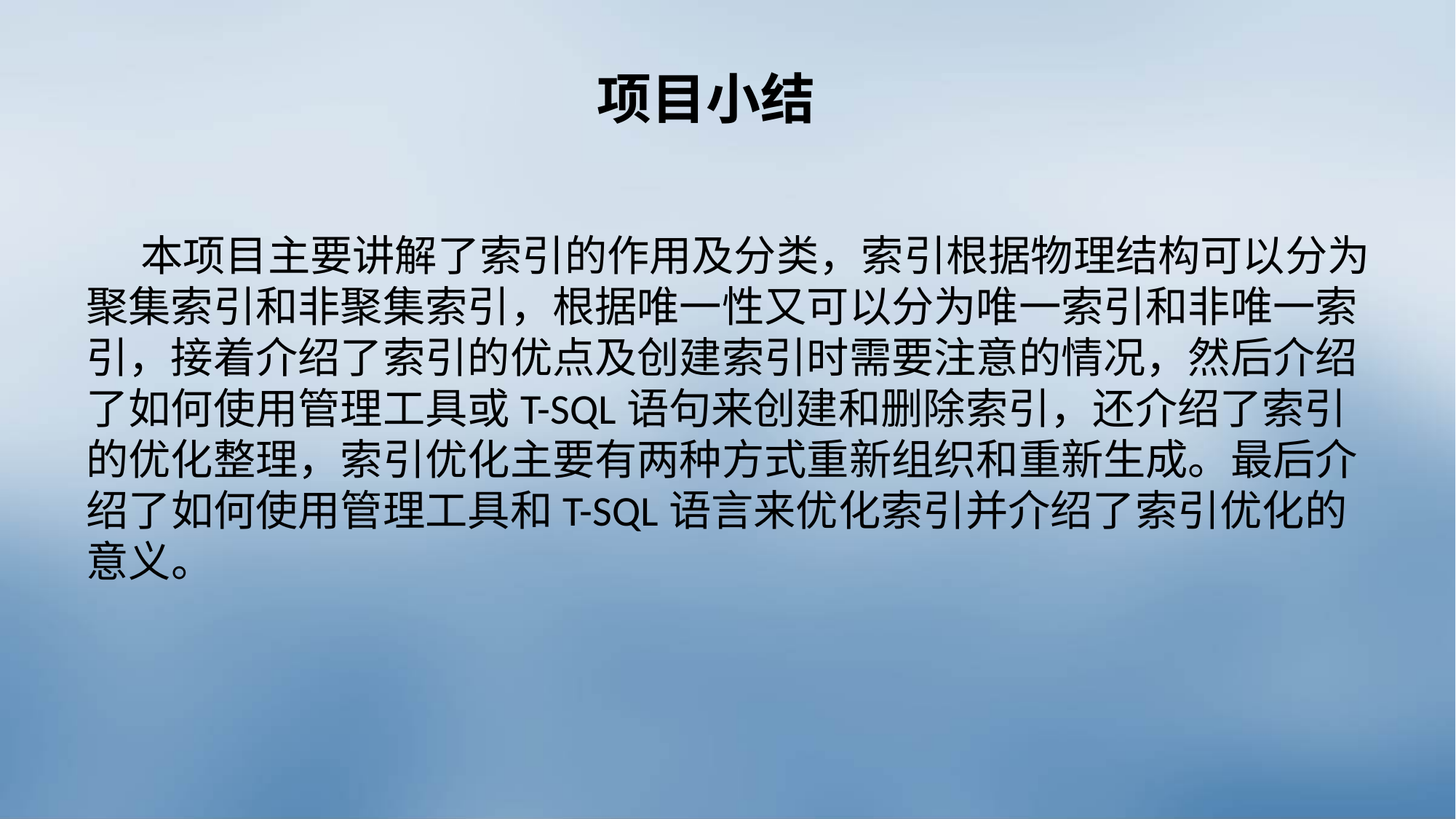

项目小结
本项目主要讲解了索引的作用及分类，索引根据物理结构可以分为聚集索引和非聚集索引，根据唯一性又可以分为唯一索引和非唯一索引，接着介绍了索引的优点及创建索引时需要注意的情况，然后介绍了如何使用管理工具或T-SQL语句来创建和删除索引，还介绍了索引的优化整理，索引优化主要有两种方式重新组织和重新生成。最后介绍了如何使用管理工具和T-SQL语言来优化索引并介绍了索引优化的意义。